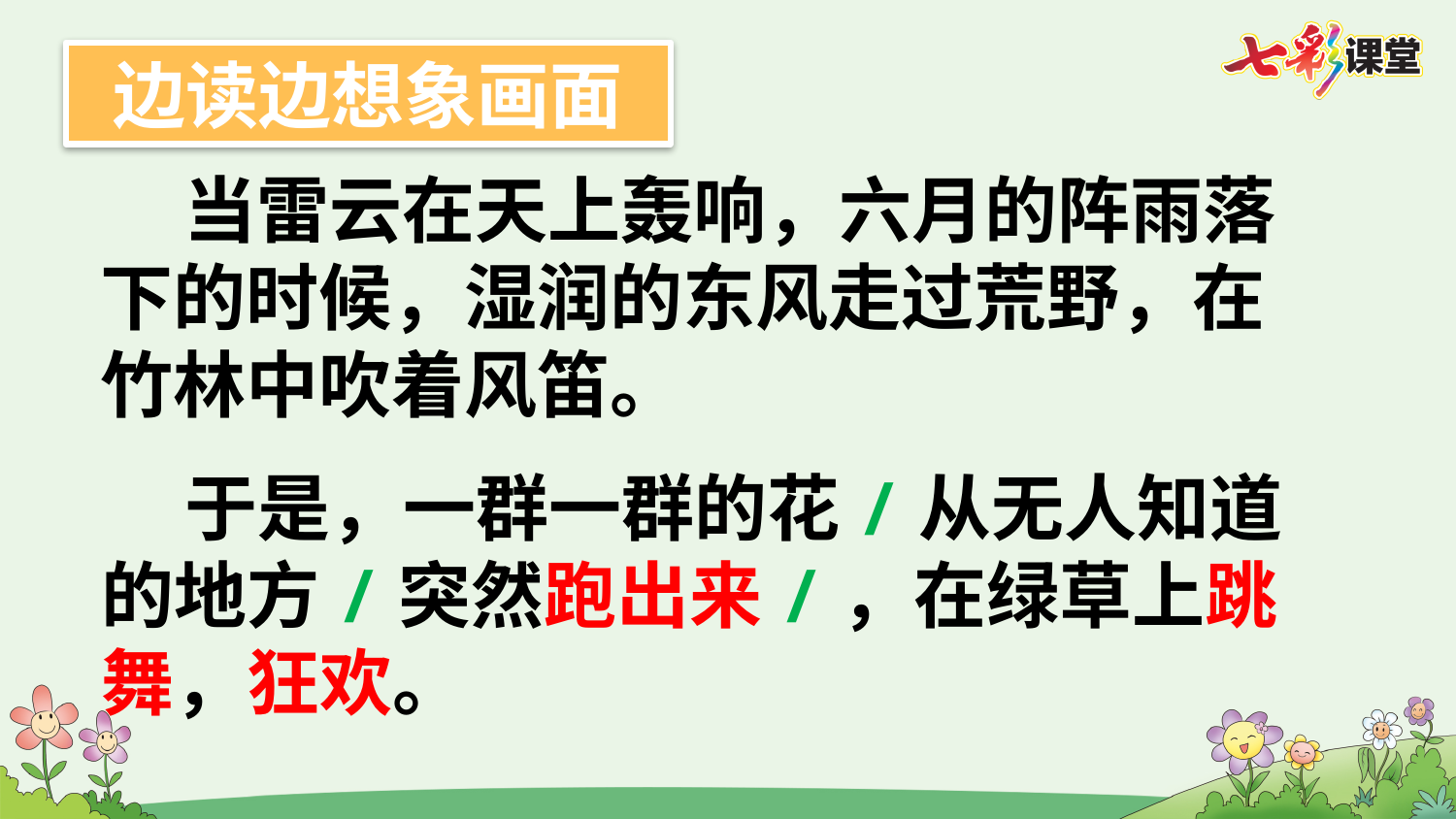

边读边想象画面
    当雷云在天上轰响，六月的阵雨落下的时候，湿润的东风走过荒野，在竹林中吹着风笛。
    于是，一群一群的花/从无人知道的地方/突然跑出来/，在绿草上跳舞，狂欢。